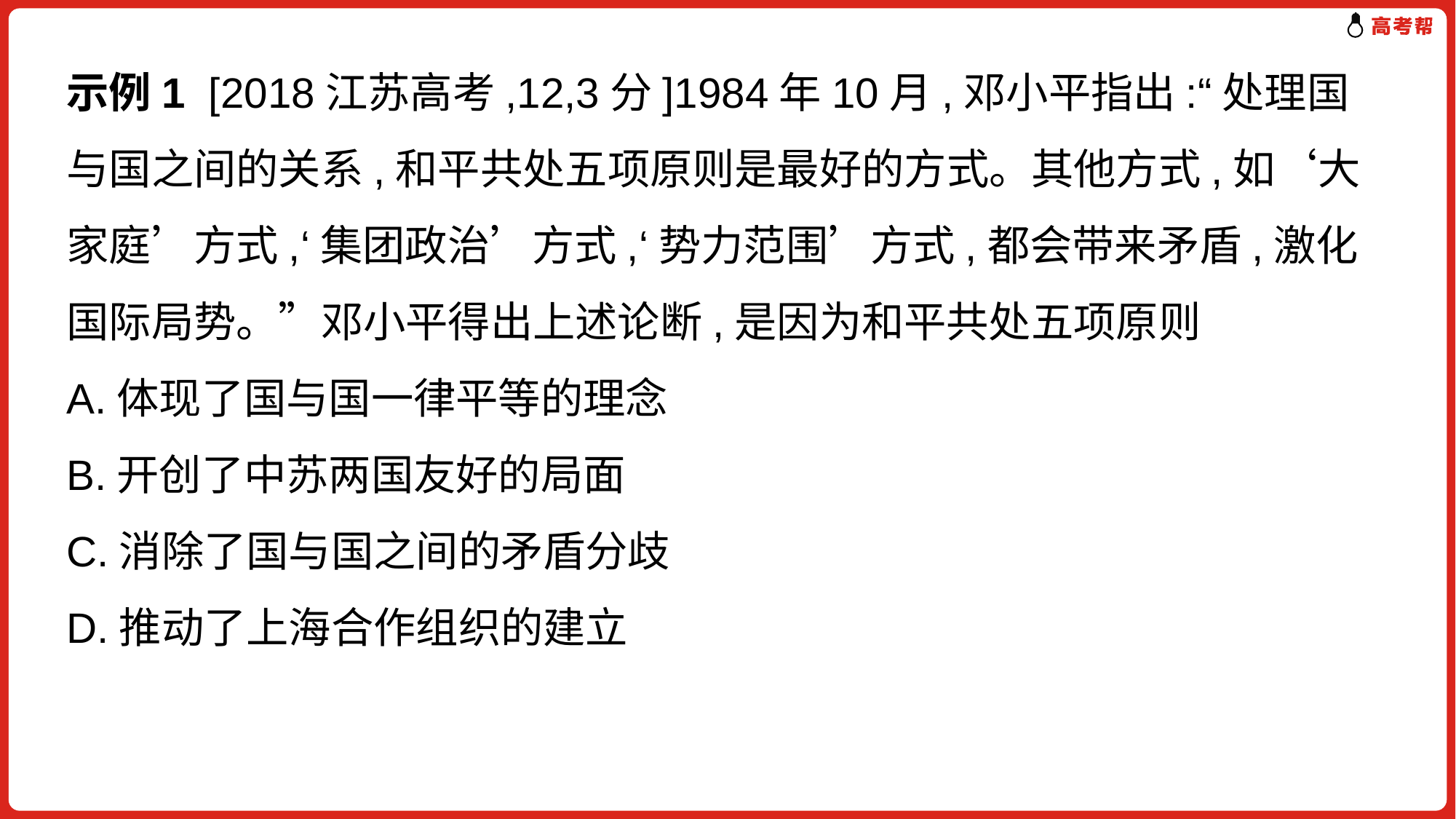

示例1  [2018江苏高考,12,3分]1984年10月,邓小平指出:“处理国与国之间的关系,和平共处五项原则是最好的方式。其他方式,如‘大家庭’方式,‘集团政治’方式,‘势力范围’方式,都会带来矛盾,激化国际局势。”邓小平得出上述论断,是因为和平共处五项原则
A.体现了国与国一律平等的理念
B.开创了中苏两国友好的局面
C.消除了国与国之间的矛盾分歧
D.推动了上海合作组织的建立